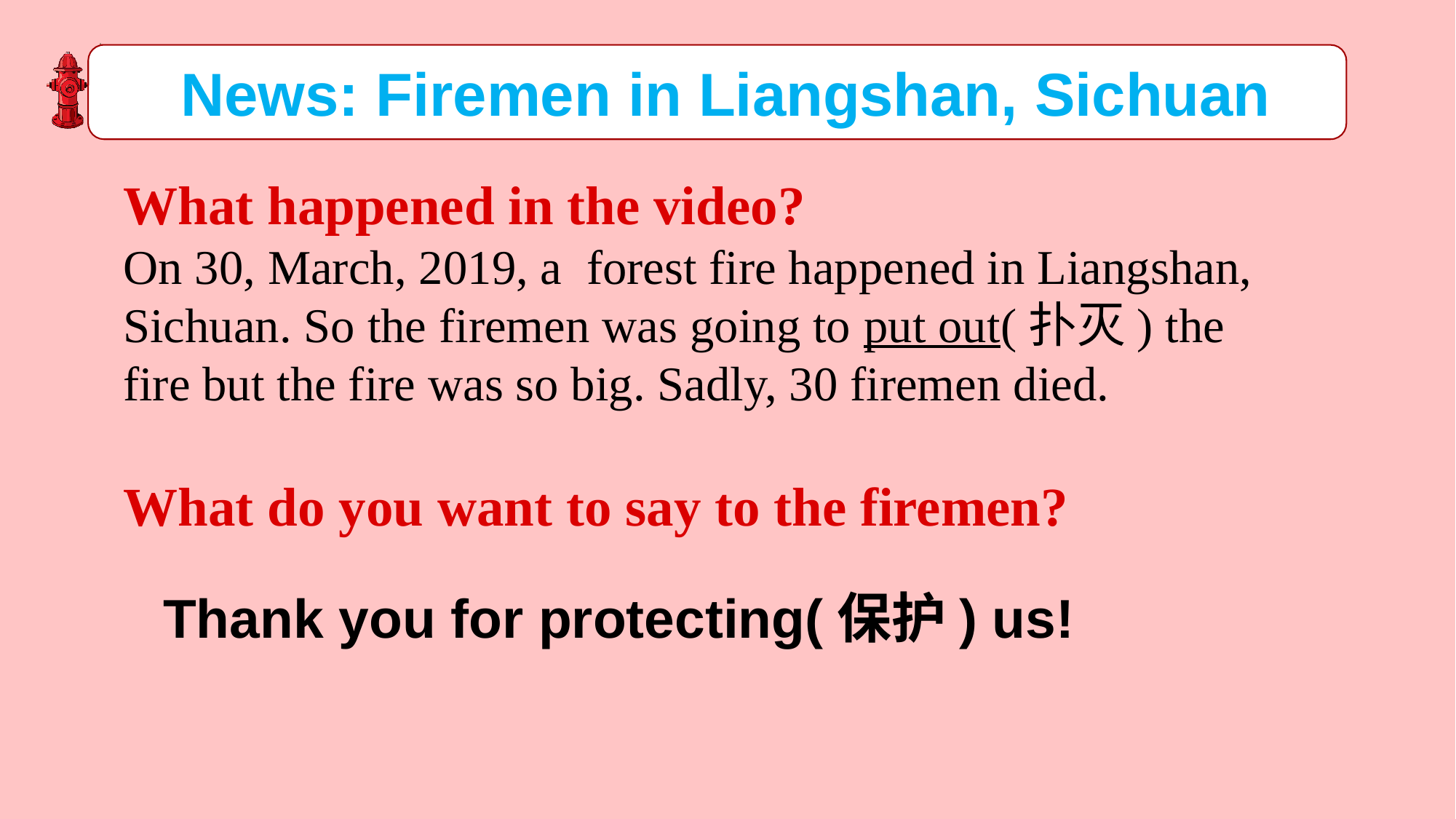

News: Firemen in Liangshan, Sichuan
What happened in the video?
On 30, March, 2019, a  forest fire happened in Liangshan, Sichuan. So the firemen was going to put out(扑灭) the fire but the fire was so big. Sadly, 30 firemen died.
What do you want to say to the firemen?
Thank you for protecting(保护) us!